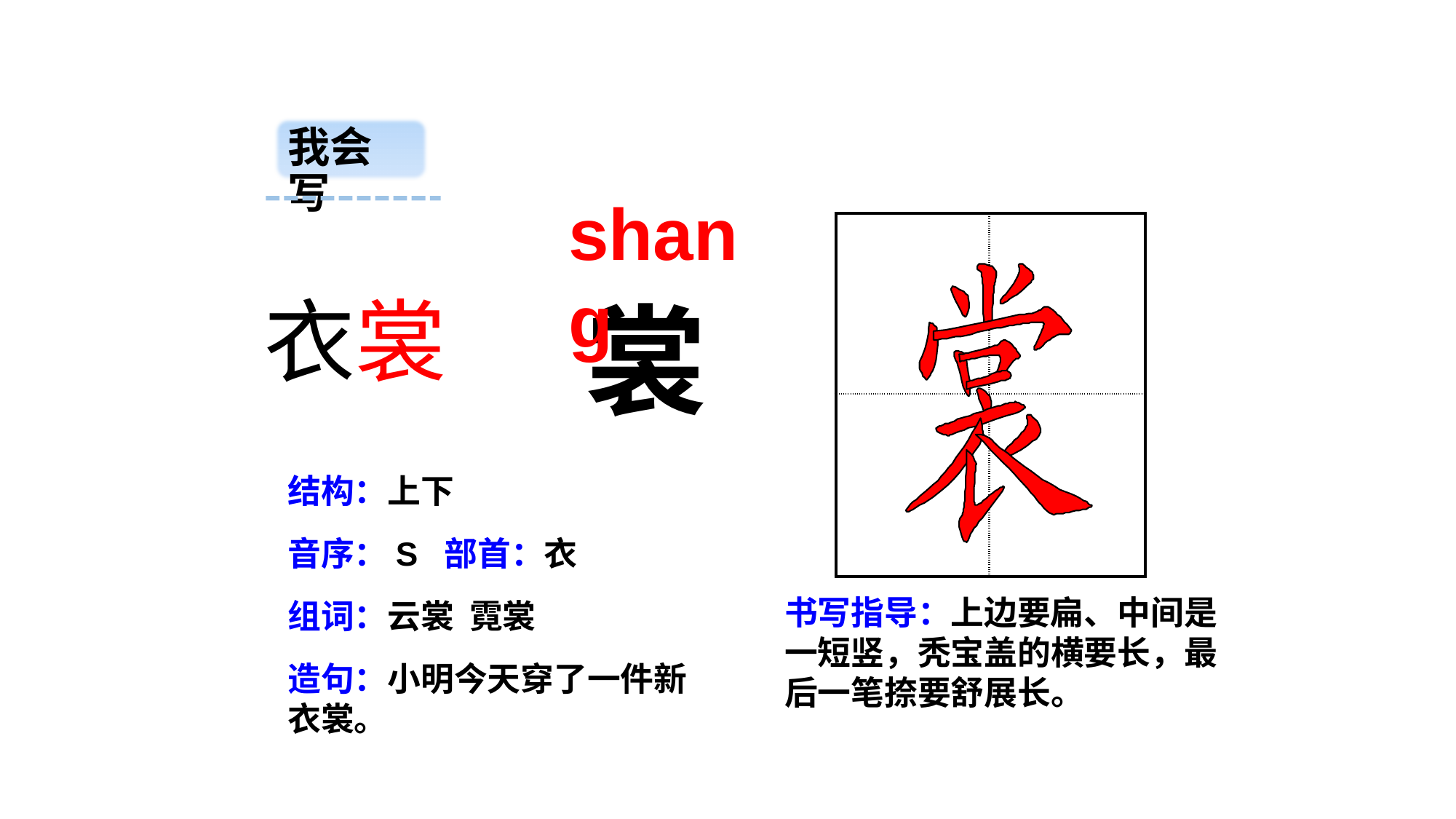

我会写

shang
|  |  |
| --- | --- |
|  |  |

衣裳
裳

结构：上下
音序：S  部首：衣
书写指导：上边要扁、中间是一短竖，秃宝盖的横要长，最后一笔捺要舒展长。
组词：云裳  霓裳
造句：小明今天穿了一件新衣裳。